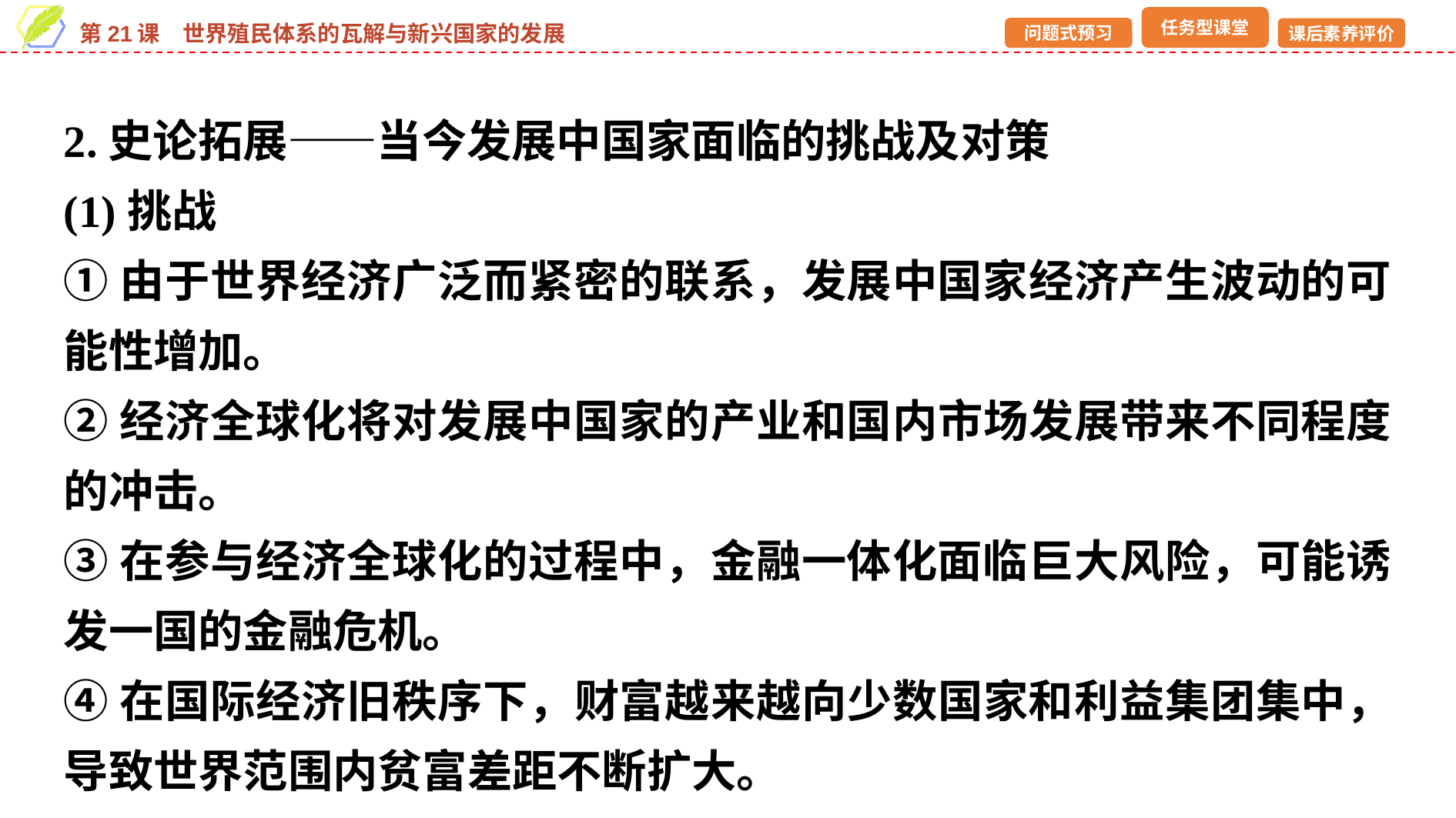

2.史论拓展——当今发展中国家面临的挑战及对策
(1)挑战
①由于世界经济广泛而紧密的联系，发展中国家经济产生波动的可能性增加。
②经济全球化将对发展中国家的产业和国内市场发展带来不同程度的冲击。
③在参与经济全球化的过程中，金融一体化面临巨大风险，可能诱发一国的金融危机。
④在国际经济旧秩序下，财富越来越向少数国家和利益集团集中，导致世界范围内贫富差距不断扩大。